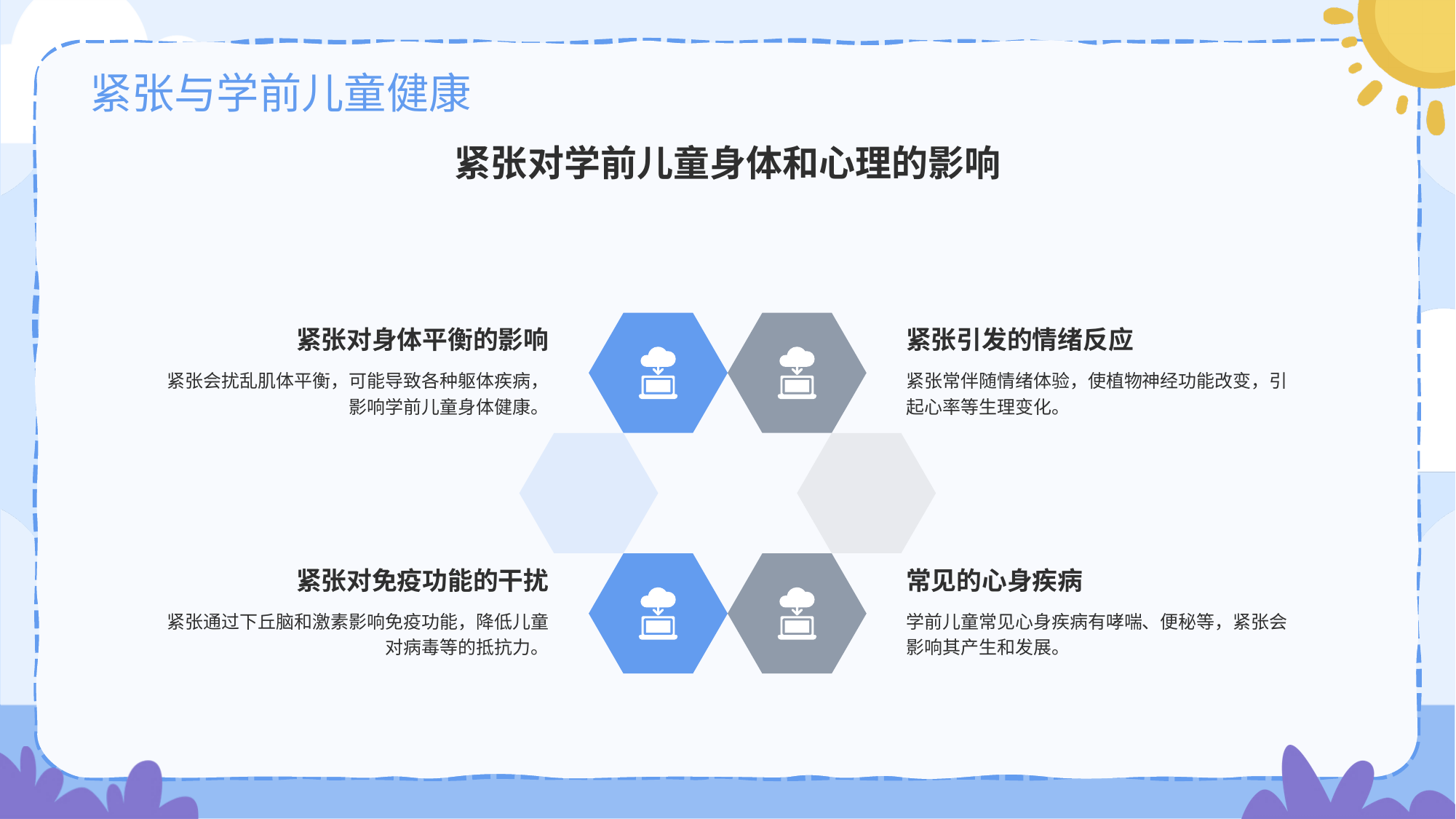

# 紧张与学前儿童健康
紧张对学前儿童身体和心理的影响

紧张对身体平衡的影响

紧张会扰乱肌体平衡，可能导致各种躯体疾病，影响学前儿童身体健康。

紧张引发的情绪反应

紧张常伴随情绪体验，使植物神经功能改变，引起心率等生理变化。

紧张对免疫功能的干扰

紧张通过下丘脑和激素影响免疫功能，降低儿童对病毒等的抵抗力。

常见的心身疾病

学前儿童常见心身疾病有哮喘、便秘等，紧张会影响其产生和发展。